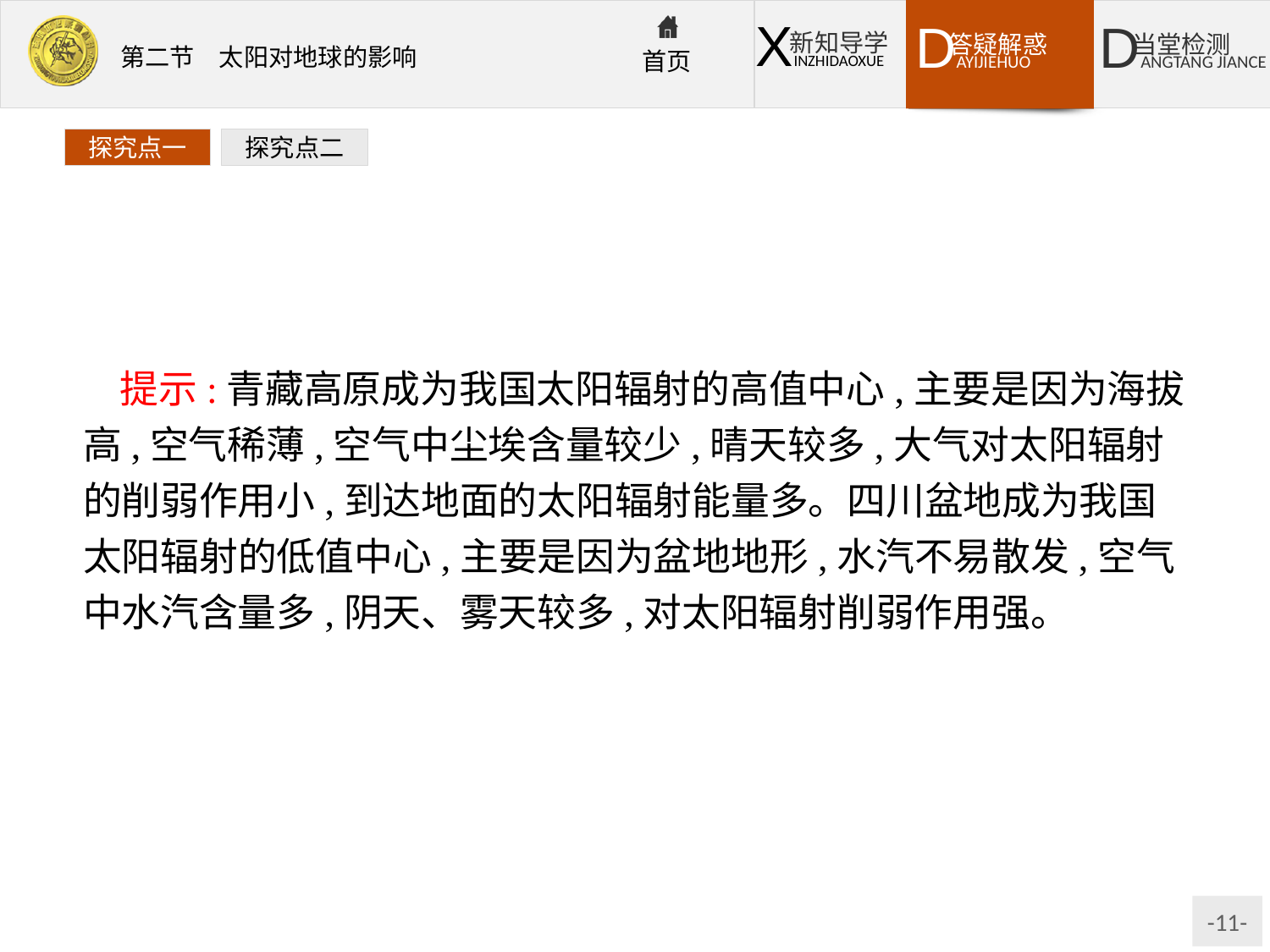

探究点一
探究点二
提示:青藏高原成为我国太阳辐射的高值中心,主要是因为海拔高,空气稀薄,空气中尘埃含量较少,晴天较多,大气对太阳辐射的削弱作用小,到达地面的太阳辐射能量多。四川盆地成为我国太阳辐射的低值中心,主要是因为盆地地形,水汽不易散发,空气中水汽含量多,阴天、雾天较多,对太阳辐射削弱作用强。